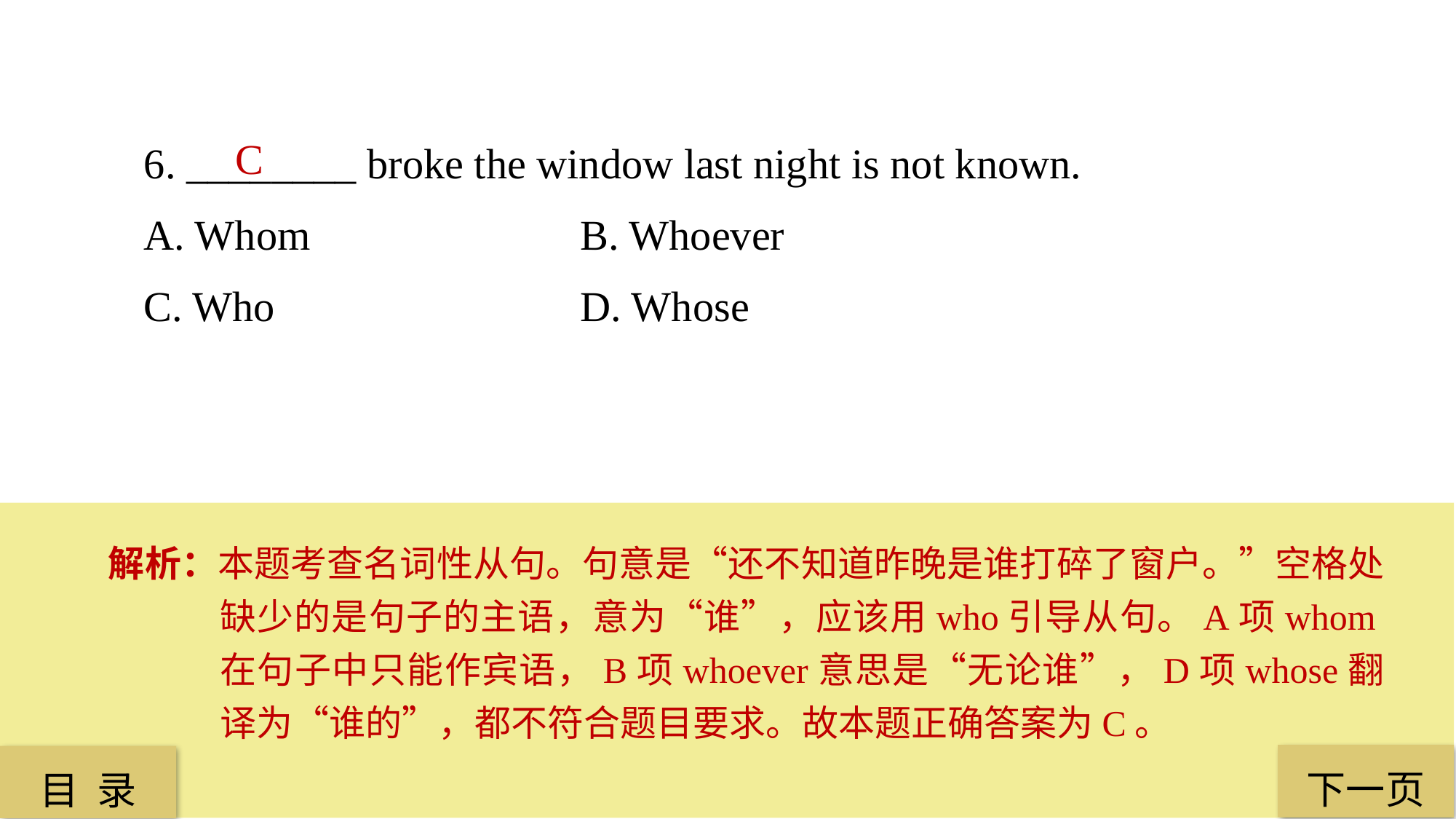

6. ________ broke the window last night is not known.
A. Whom 			B. Whoever
C. Who 			D. Whose
C
解析：本题考查名词性从句。句意是“还不知道昨晚是谁打碎了窗户。”空格处缺少的是句子的主语，意为“谁”，应该用who引导从句。A项whom在句子中只能作宾语，B项whoever意思是“无论谁”，D项whose翻译为“谁的”，都不符合题目要求。故本题正确答案为C。